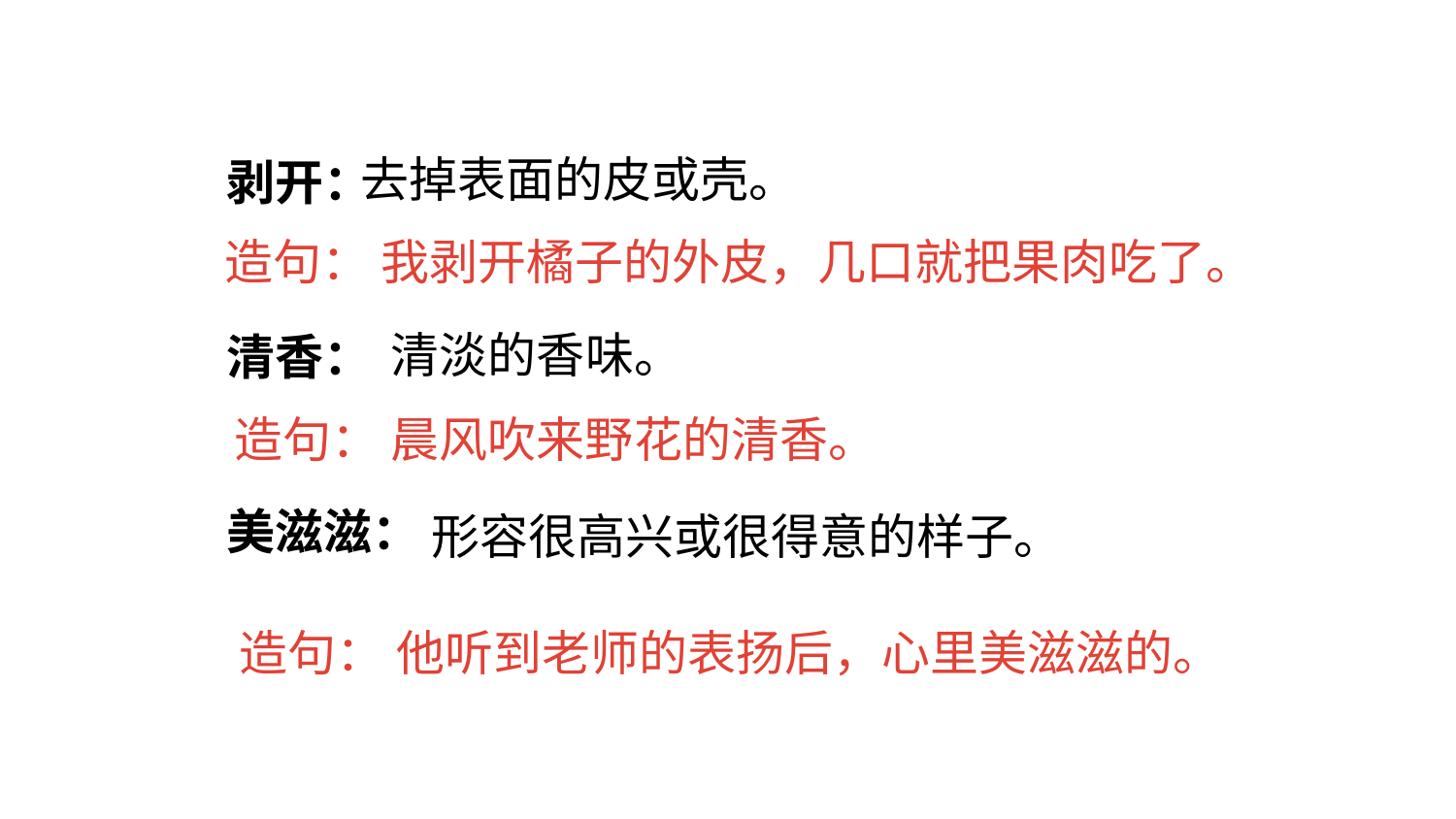

去掉表面的皮或壳。
剥开：

清香：

美滋滋：
造句： 我剥开橘子的外皮，几口就把果肉吃了。
 清淡的香味。
造句： 晨风吹来野花的清香。
 形容很高兴或很得意的样子。
造句： 他听到老师的表扬后，心里美滋滋的。